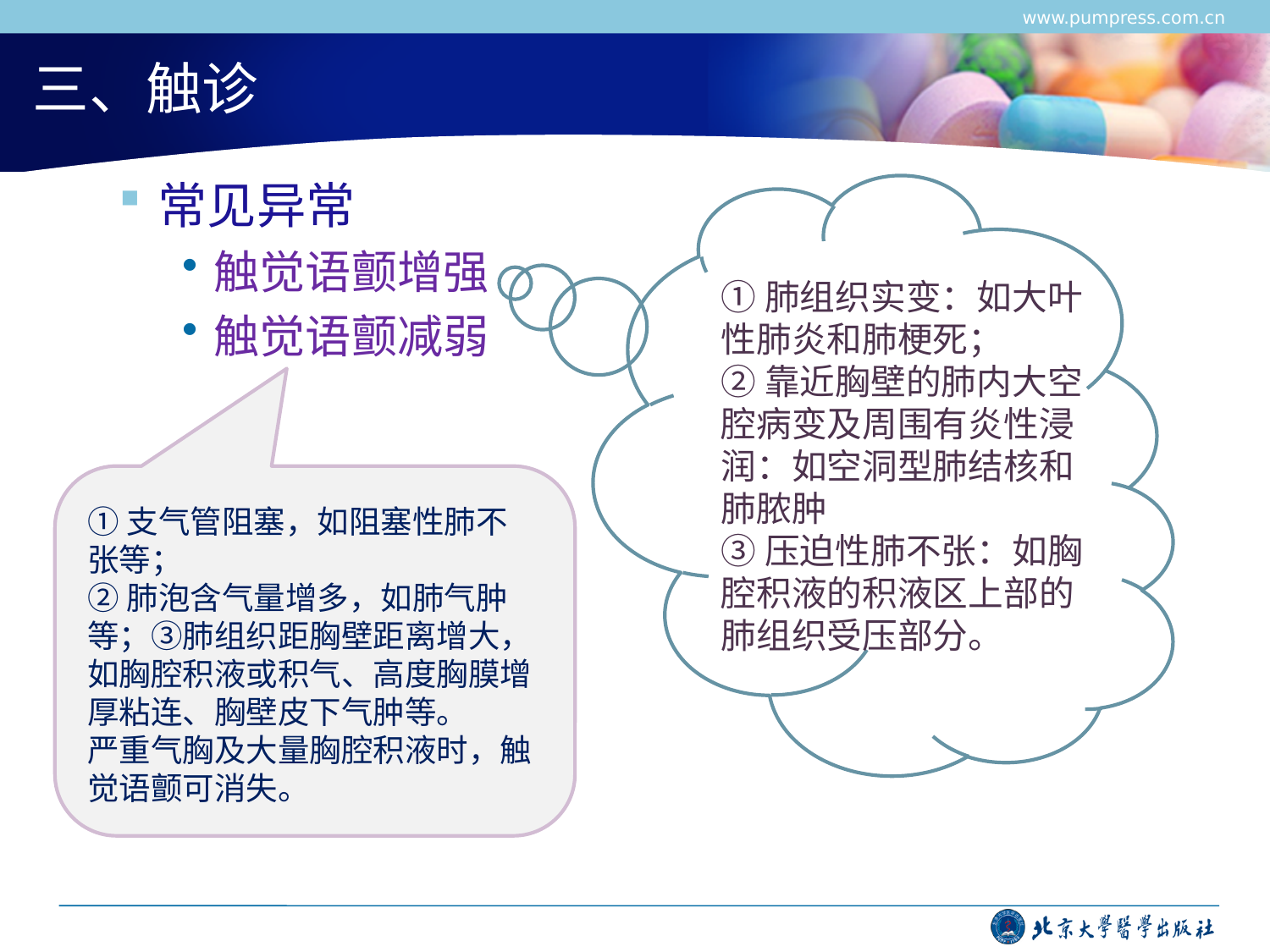

www.pumpress.com.cn
# 三、触诊
常见异常
触觉语颤增强
触觉语颤减弱

①肺组织实变：如大叶性肺炎和肺梗死；
②靠近胸壁的肺内大空腔病变及周围有炎性浸润：如空洞型肺结核和肺脓肿
③压迫性肺不张：如胸腔积液的积液区上部的肺组织受压部分。

①支气管阻塞，如阻塞性肺不张等；
②肺泡含气量增多，如肺气肿等；③肺组织距胸壁距离增大，如胸腔积液或积气、高度胸膜增厚粘连、胸壁皮下气肿等。
严重气胸及大量胸腔积液时，触觉语颤可消失。